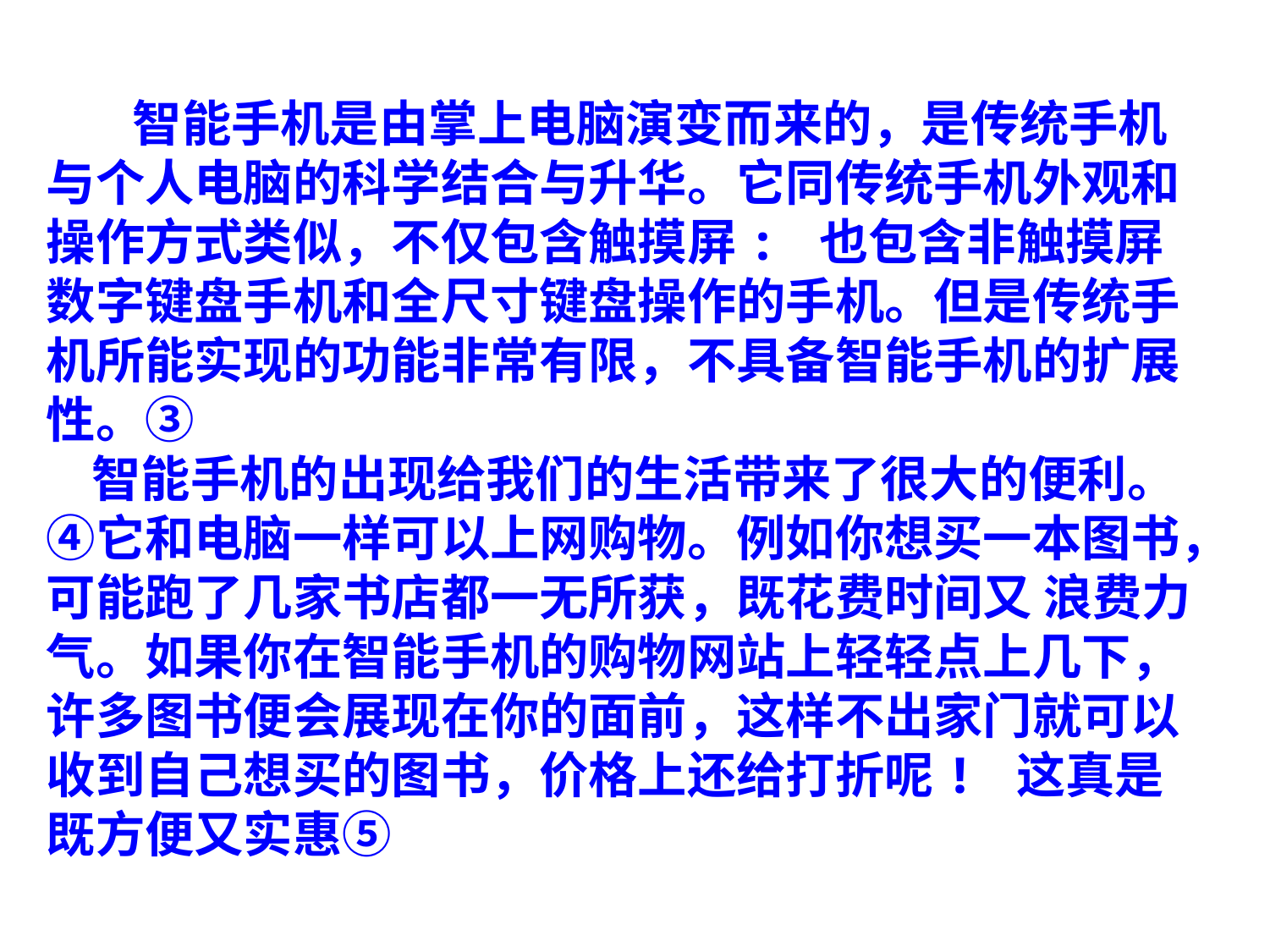

智能手机是由掌上电脑演变而来的，是传统手机与个人电脑的科学结合与升华。它同传统手机外观和操作方式类似，不仅包含触摸屏: 也包含非触摸屏数字键盘手机和全尺寸键盘操作的手机。但是传统手机所能实现的功能非常有限，不具备智能手机的扩展性。③
   智能手机的出现给我们的生活带来了很大的便利。④它和电脑一样可以上网购物。例如你想买一本图书，可能跑了几家书店都一无所获，既花费时间又 浪费力气。如果你在智能手机的购物网站上轻轻点上几下，许多图书便会展现在你的面前，这样不出家门就可以收到自己想买的图书，价格上还给打折呢! 这真是既方便又实惠⑤